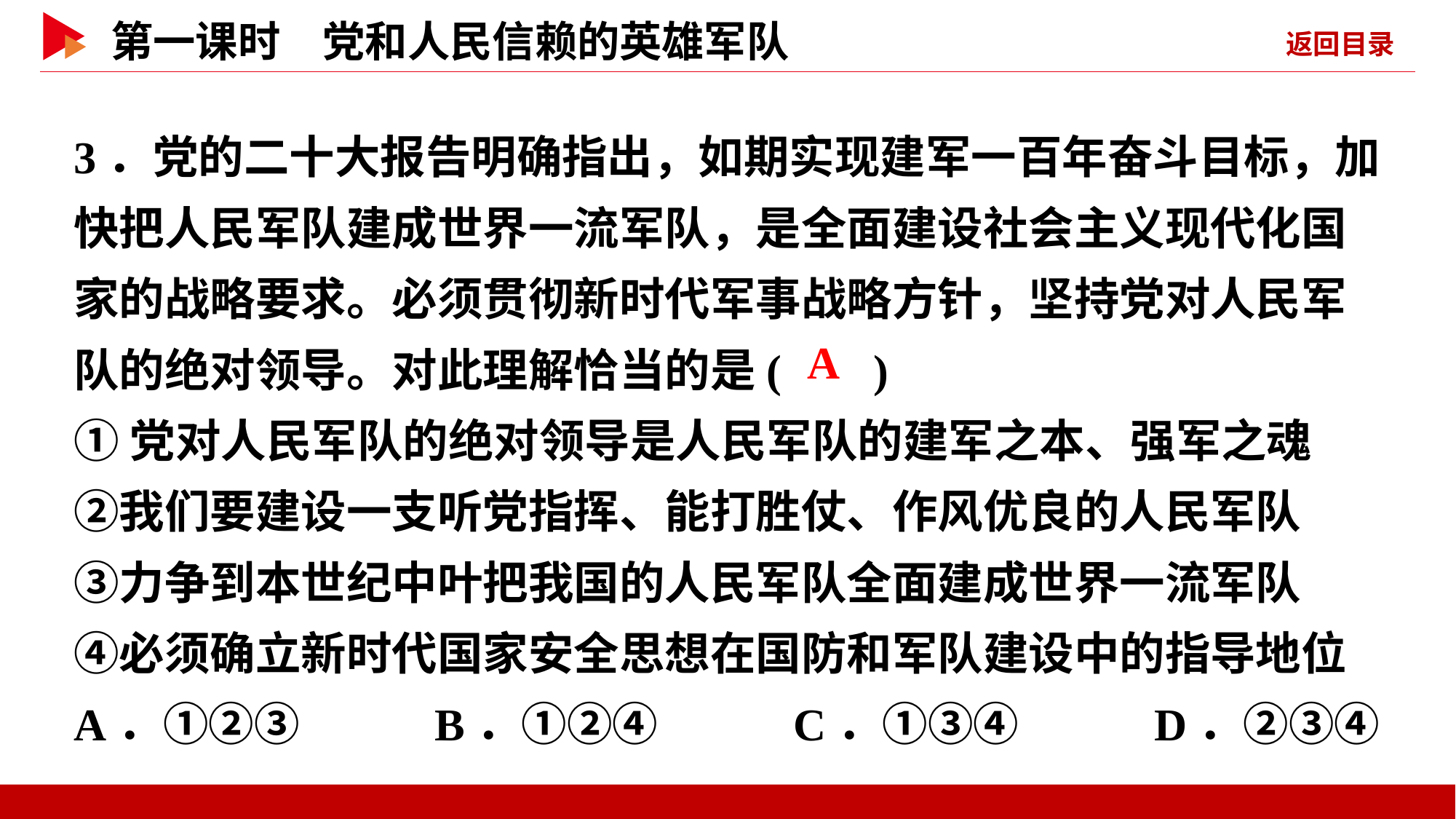

3．党的二十大报告明确指出，如期实现建军一百年奋斗目标，加快把人民军队建成世界一流军队，是全面建设社会主义现代化国家的战略要求。必须贯彻新时代军事战略方针，坚持党对人民军队的绝对领导。对此理解恰当的是(        )
①党对人民军队的绝对领导是人民军队的建军之本、强军之魂　②我们要建设一支听党指挥、能打胜仗、作风优良的人民军队　③力争到本世纪中叶把我国的人民军队全面建成世界一流军队　④必须确立新时代国家安全思想在国防和军队建设中的指导地位
A．①②③            B．①②④            C．①③④            D．②③④
   A